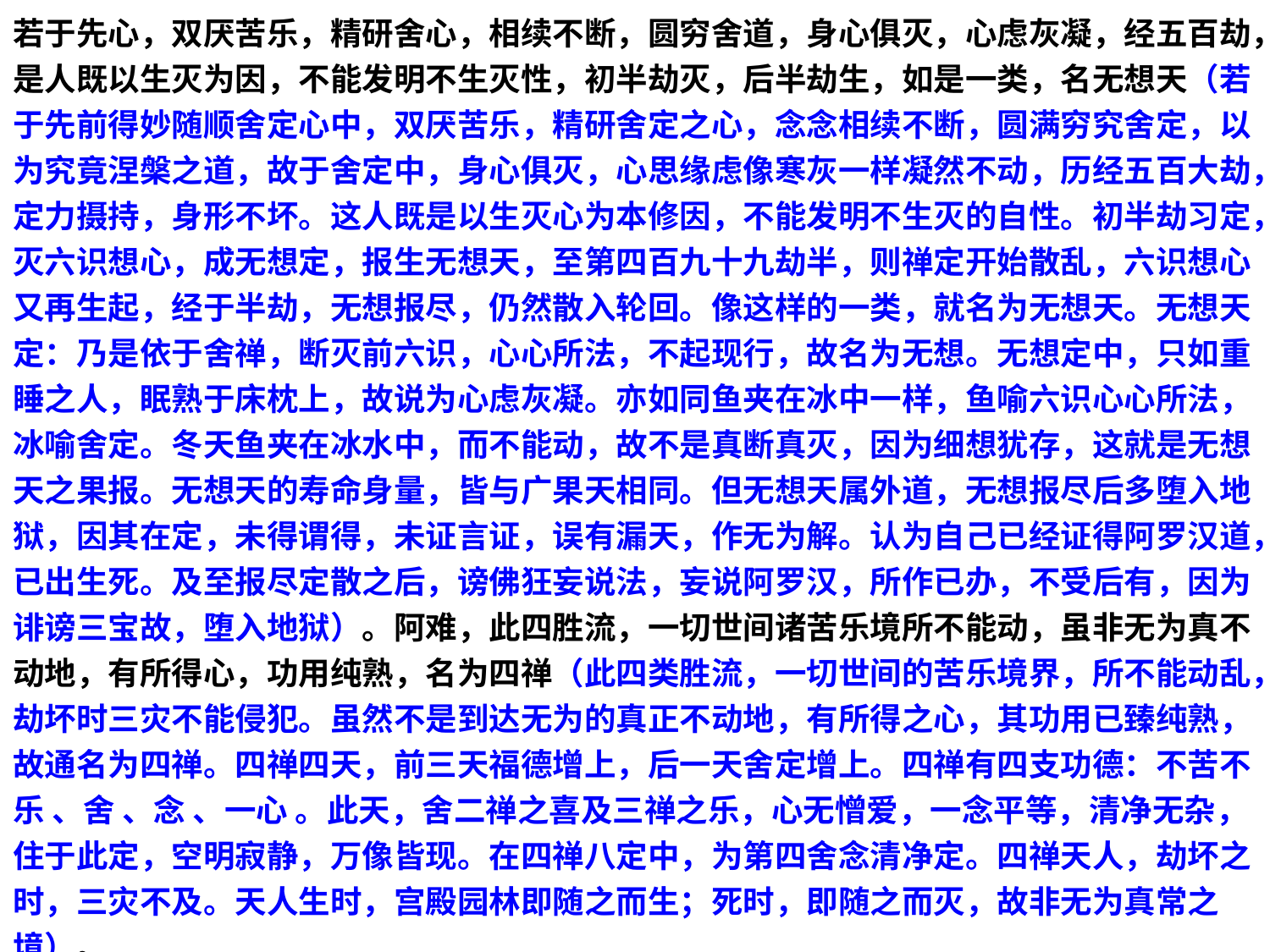

若于先心，双厌苦乐，精研舍心，相续不断，圆穷舍道，身心俱灭，心虑灰凝，经五百劫，是人既以生灭为因，不能发明不生灭性，初半劫灭，后半劫生，如是一类，名无想天（若于先前得妙随顺舍定心中，双厌苦乐，精研舍定之心，念念相续不断，圆满穷究舍定，以为究竟涅槃之道，故于舍定中，身心俱灭，心思缘虑像寒灰一样凝然不动，历经五百大劫，定力摄持，身形不坏。这人既是以生灭心为本修因，不能发明不生灭的自性。初半劫习定，灭六识想心，成无想定，报生无想天，至第四百九十九劫半，则禅定开始散乱，六识想心又再生起，经于半劫，无想报尽，仍然散入轮回。像这样的一类，就名为无想天。无想天定：乃是依于舍禅，断灭前六识，心心所法，不起现行，故名为无想。无想定中，只如重睡之人，眠熟于床枕上，故说为心虑灰凝。亦如同鱼夹在冰中一样，鱼喻六识心心所法，冰喻舍定。冬天鱼夹在冰水中，而不能动，故不是真断真灭，因为细想犹存，这就是无想天之果报。无想天的寿命身量，皆与广果天相同。但无想天属外道，无想报尽后多堕入地狱，因其在定，未得谓得，未证言证，误有漏天，作无为解。认为自己已经证得阿罗汉道，已出生死。及至报尽定散之后，谤佛狂妄说法，妄说阿罗汉，所作已办，不受后有，因为诽谤三宝故，堕入地狱）。阿难，此四胜流，一切世间诸苦乐境所不能动，虽非无为真不动地，有所得心，功用纯熟，名为四禅（此四类胜流，一切世间的苦乐境界，所不能动乱，劫坏时三灾不能侵犯。虽然不是到达无为的真正不动地，有所得之心，其功用已臻纯熟，故通名为四禅。四禅四天，前三天福德增上，后一天舍定增上。四禅有四支功德：不苦不乐 、舍 、念 、一心 。此天，舍二禅之喜及三禅之乐，心无憎爱，一念平等，清净无杂，住于此定，空明寂静，万像皆现。在四禅八定中，为第四舍念清净定。四禅天人，劫坏之时，三灾不及。天人生时，宫殿园林即随之而生；死时，即随之而灭，故非无为真常之境）。